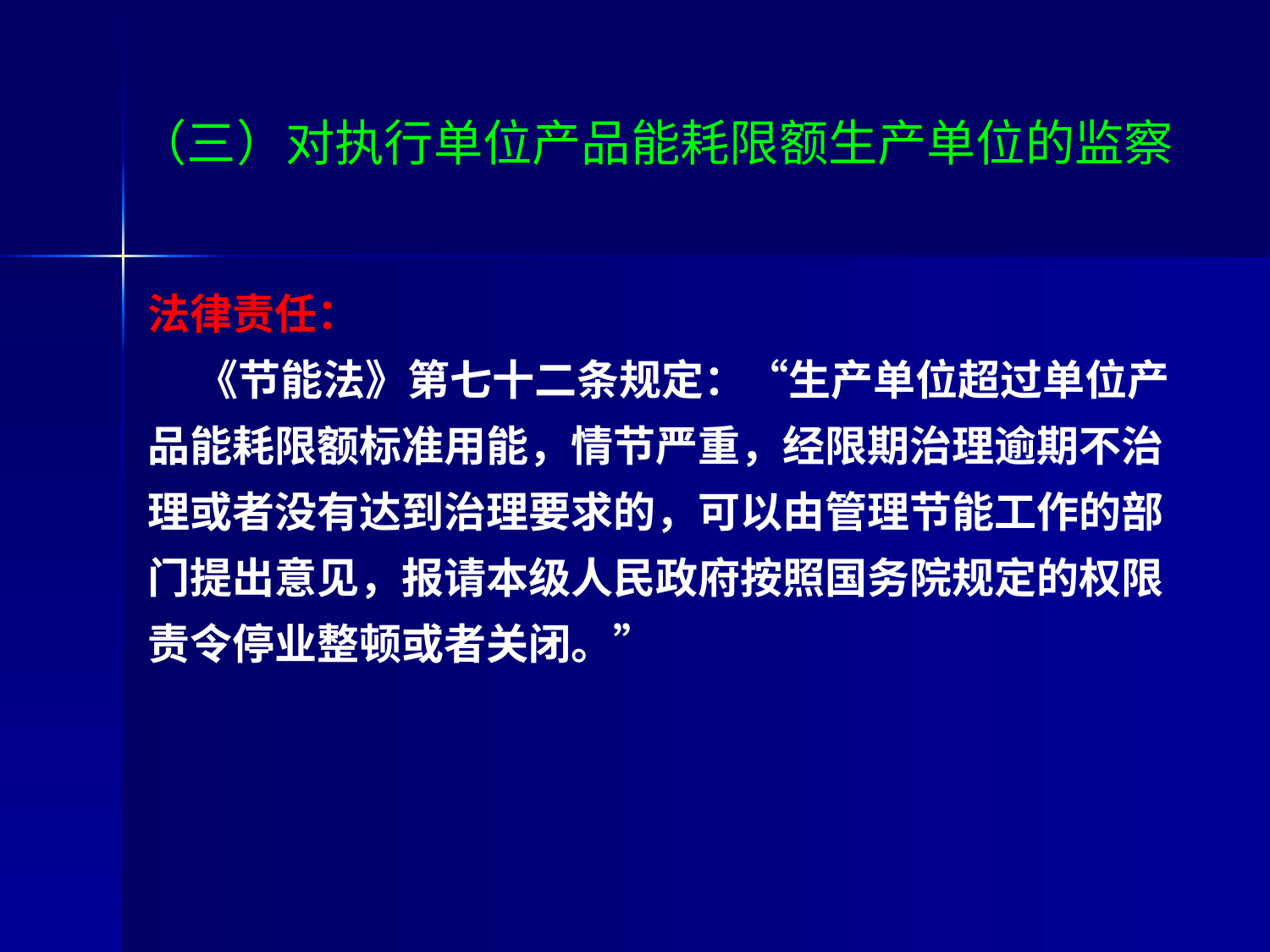

# （三）对执行单位产品能耗限额生产单位的监察
法律责任：
    《节能法》第七十二条规定：“生产单位超过单位产品能耗限额标准用能，情节严重，经限期治理逾期不治理或者没有达到治理要求的，可以由管理节能工作的部门提出意见，报请本级人民政府按照国务院规定的权限责令停业整顿或者关闭。”